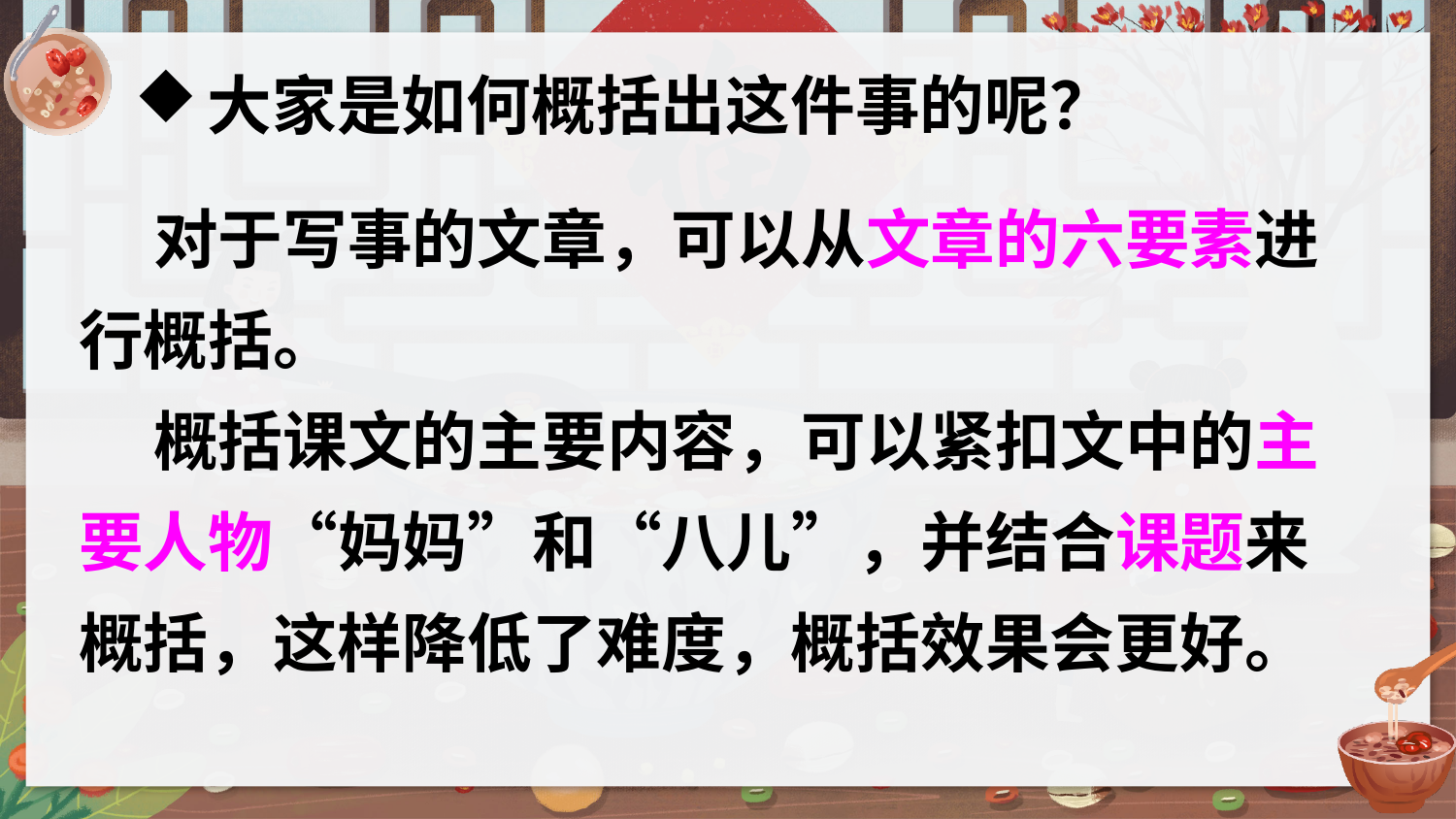

大家是如何概括出这件事的呢？
    对于写事的文章，可以从文章的六要素进行概括。
    概括课文的主要内容，可以紧扣文中的主要人物“妈妈”和“八儿”，并结合课题来概括，这样降低了难度，概括效果会更好。